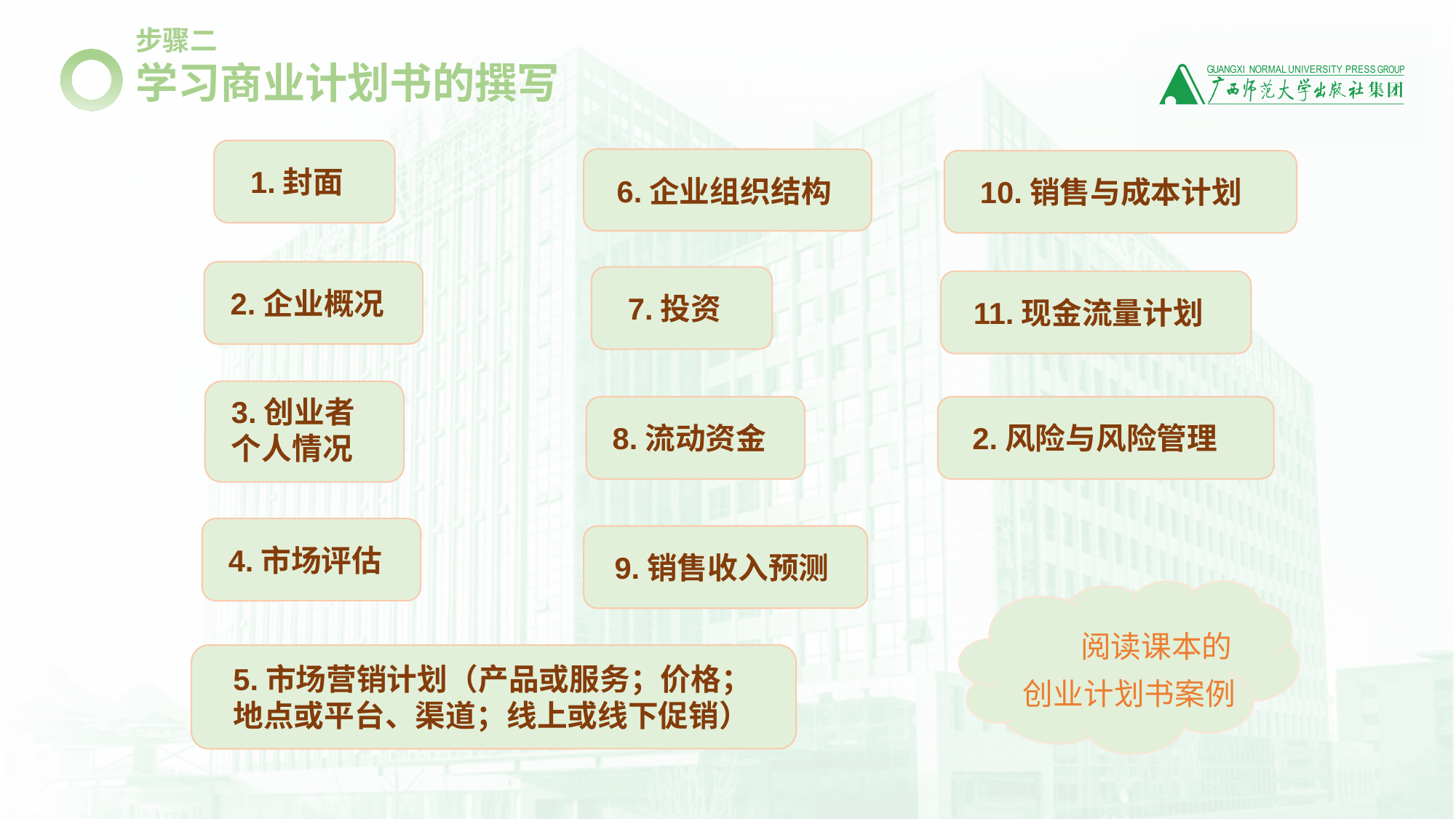

步骤二
学习商业计划书的撰写

1.封面

6.企业组织结构

10.销售与成本计划

2.企业概况

7.投资

11.现金流量计划

3.创业者
个人情况

8.流动资金

2.风险与风险管理

4.市场评估

9.销售收入预测

阅读课本的创业计划书案例

5.市场营销计划（产品或服务；价格；地点或平台、渠道；线上或线下促销）